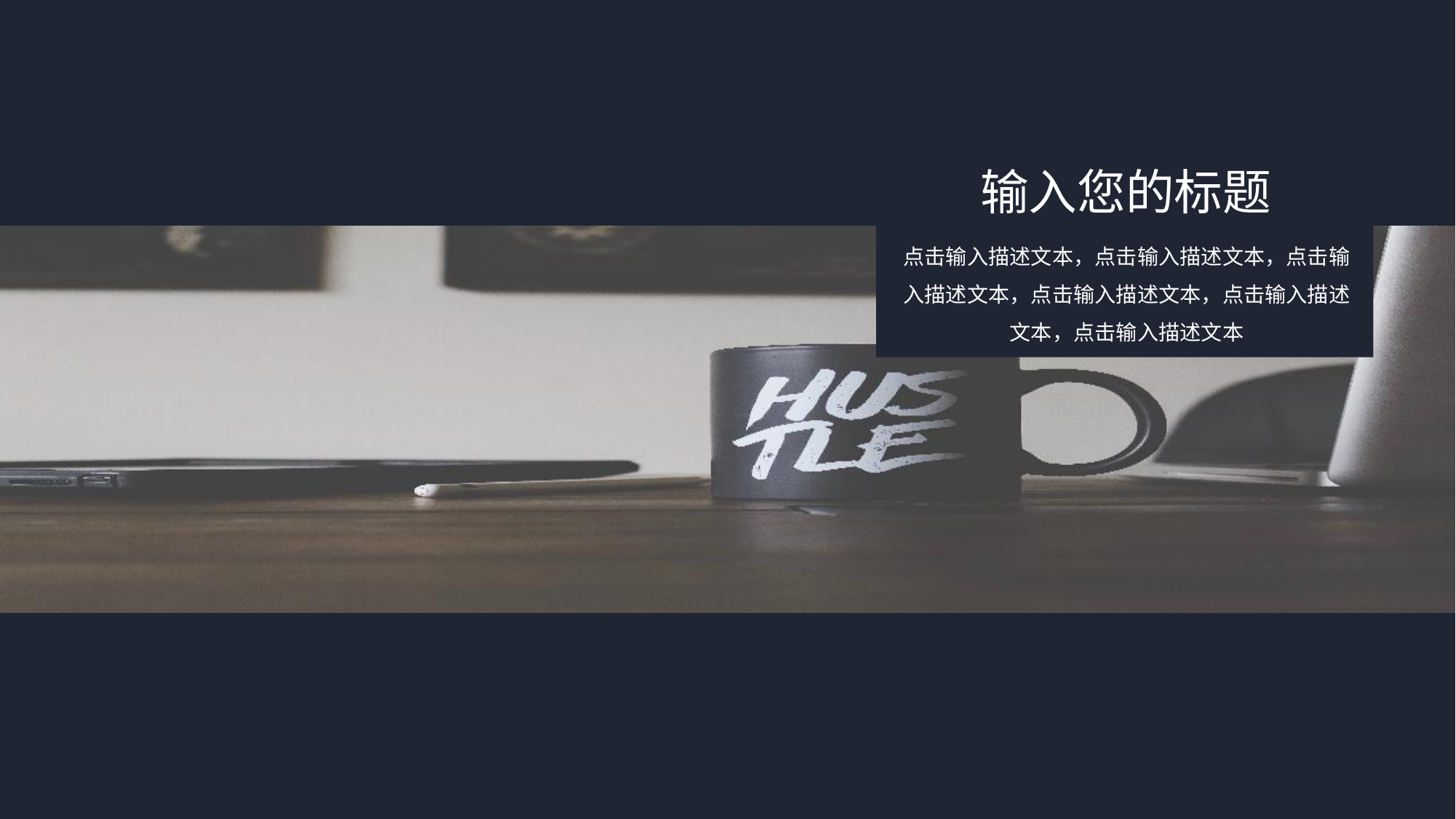

输入您的标题

点击输入描述文本，点击输入描述文本，点击输入描述文本，点击输入描述文本，点击输入描述文本，点击输入描述文本